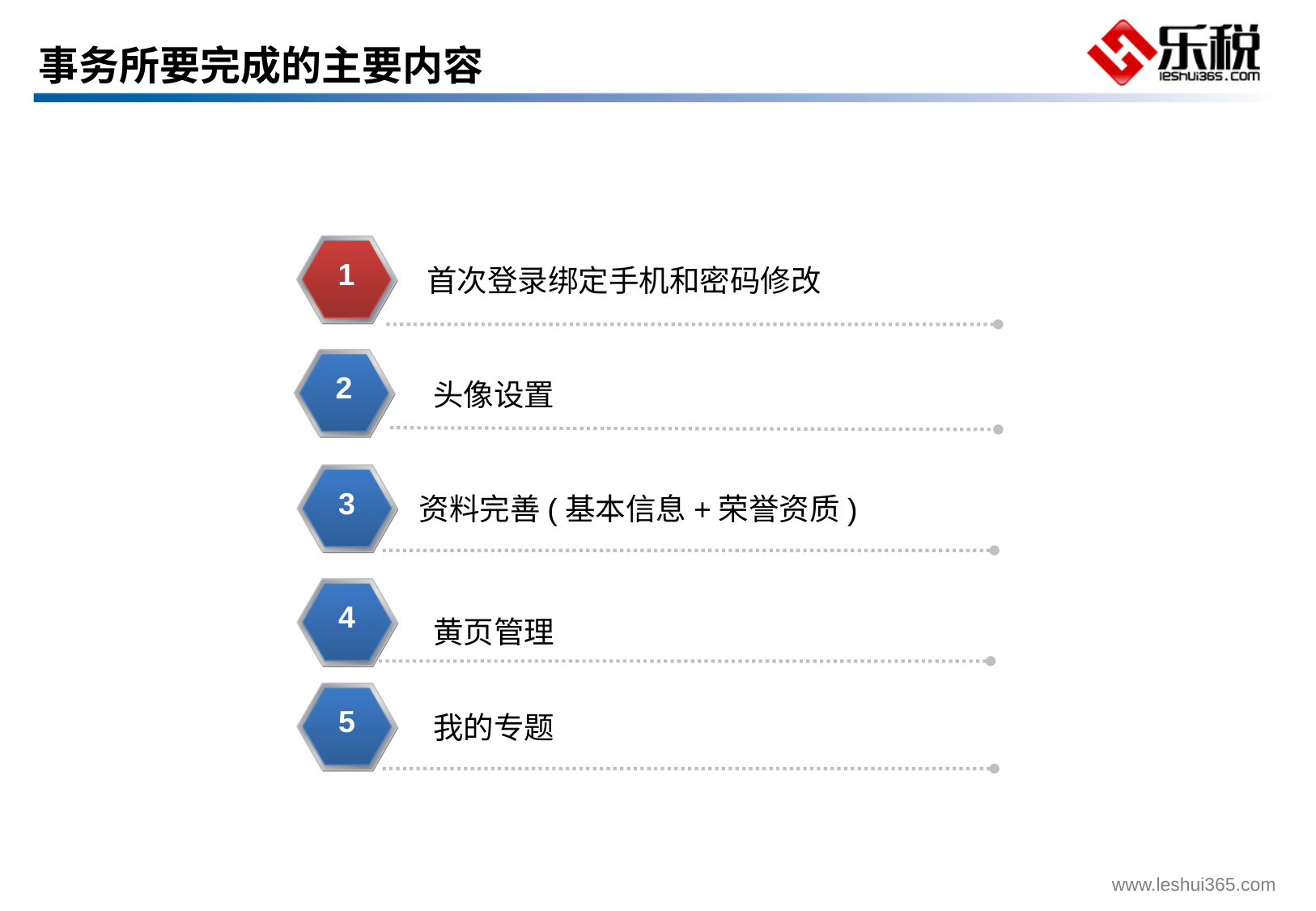

事务所要完成的主要内容

1
首次登录绑定手机和密码修改

2
头像设置

3
资料完善(基本信息+荣誉资质)

4
黄页管理

5
我的专题